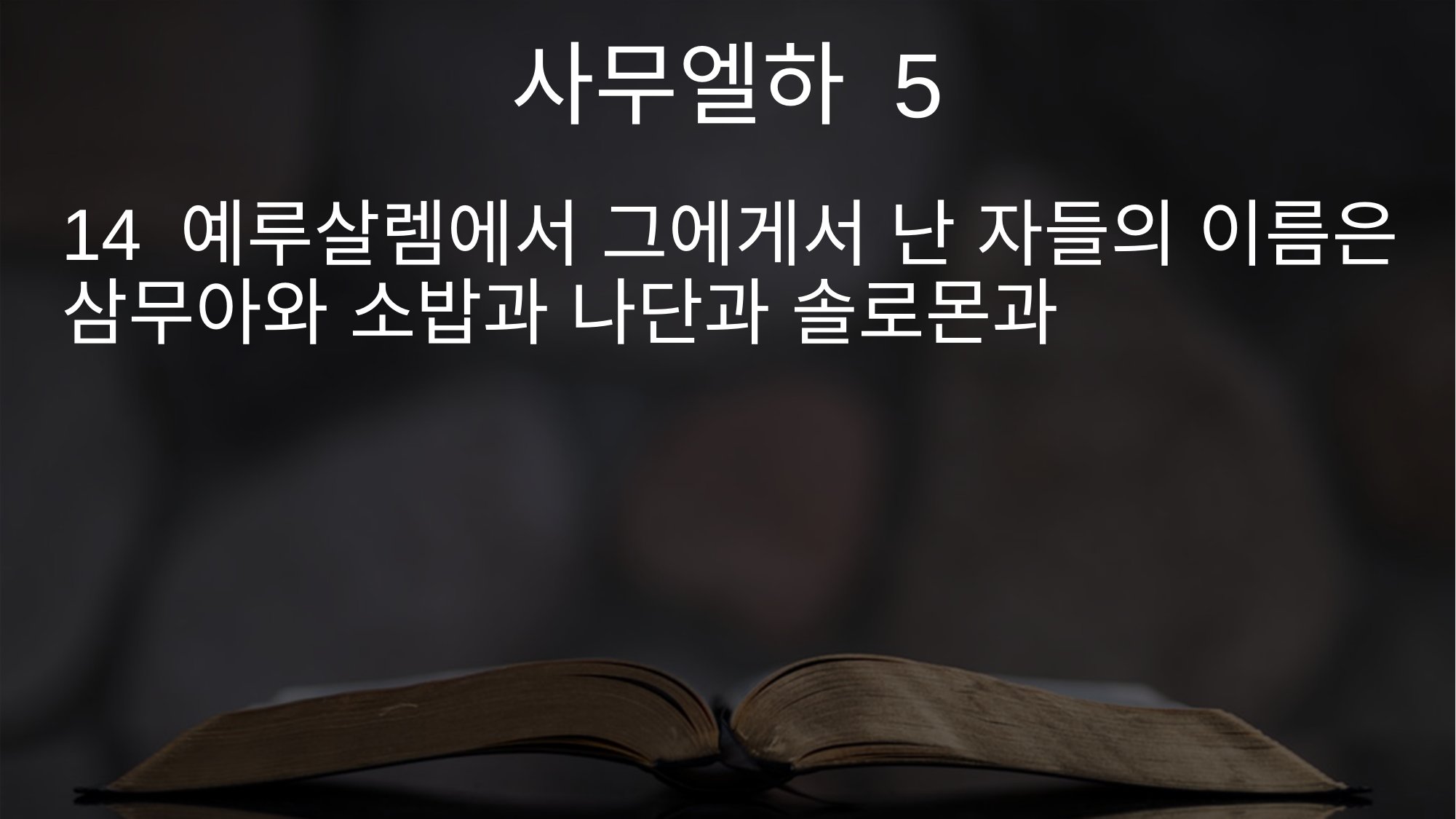

사무엘하 5
14 예루살렘에서 그에게서 난 자들의 이름은 삼무아와 소밥과 나단과 솔로몬과